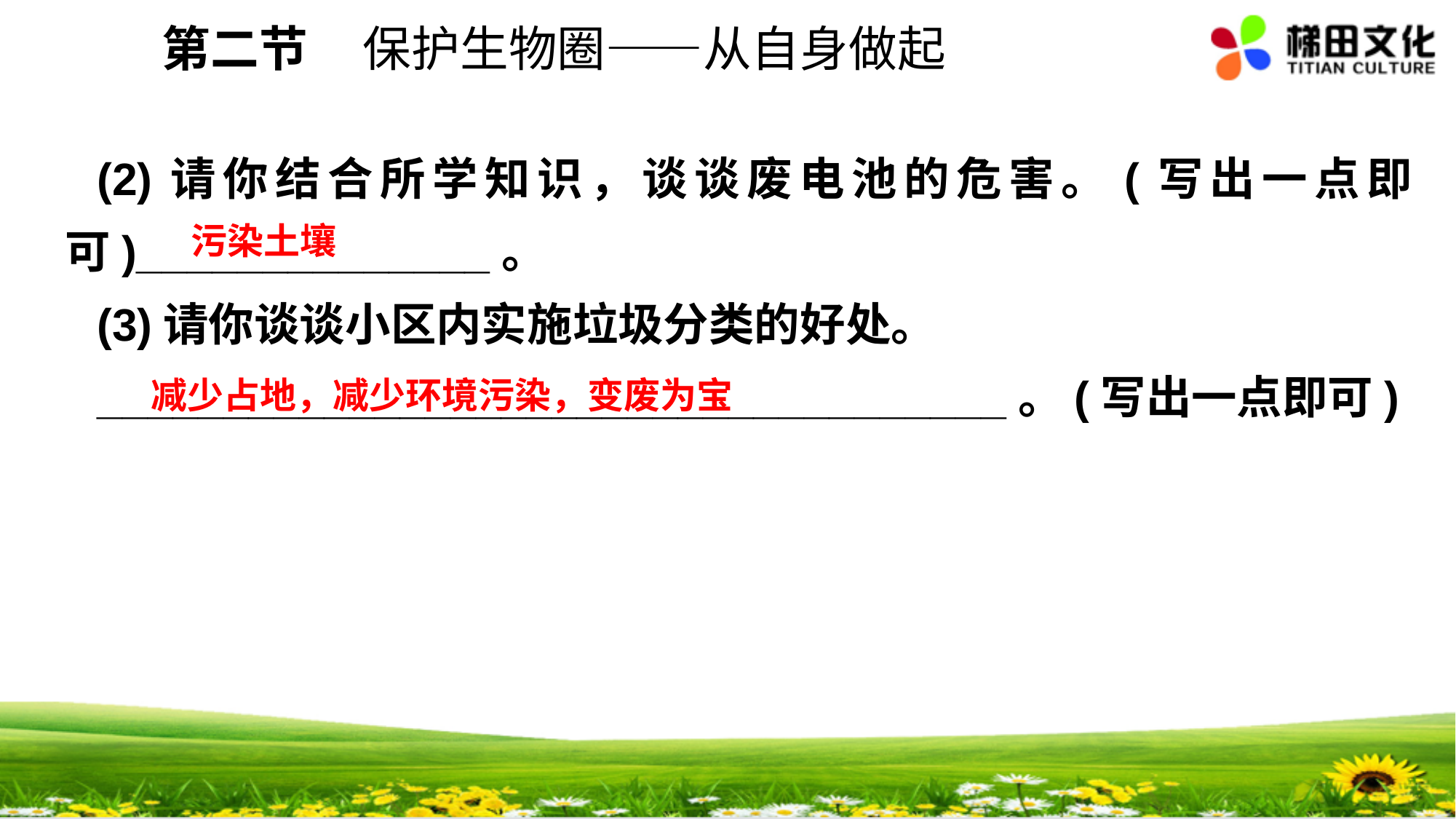

第二节     保护生物圈——从自身做起
(2)请你结合所学知识，谈谈废电池的危害。(写出一点即可)______________。
(3)请你谈谈小区内实施垃圾分类的好处。
____________________________________。(写出一点即可)
污染土壤
减少占地，减少环境污染，变废为宝